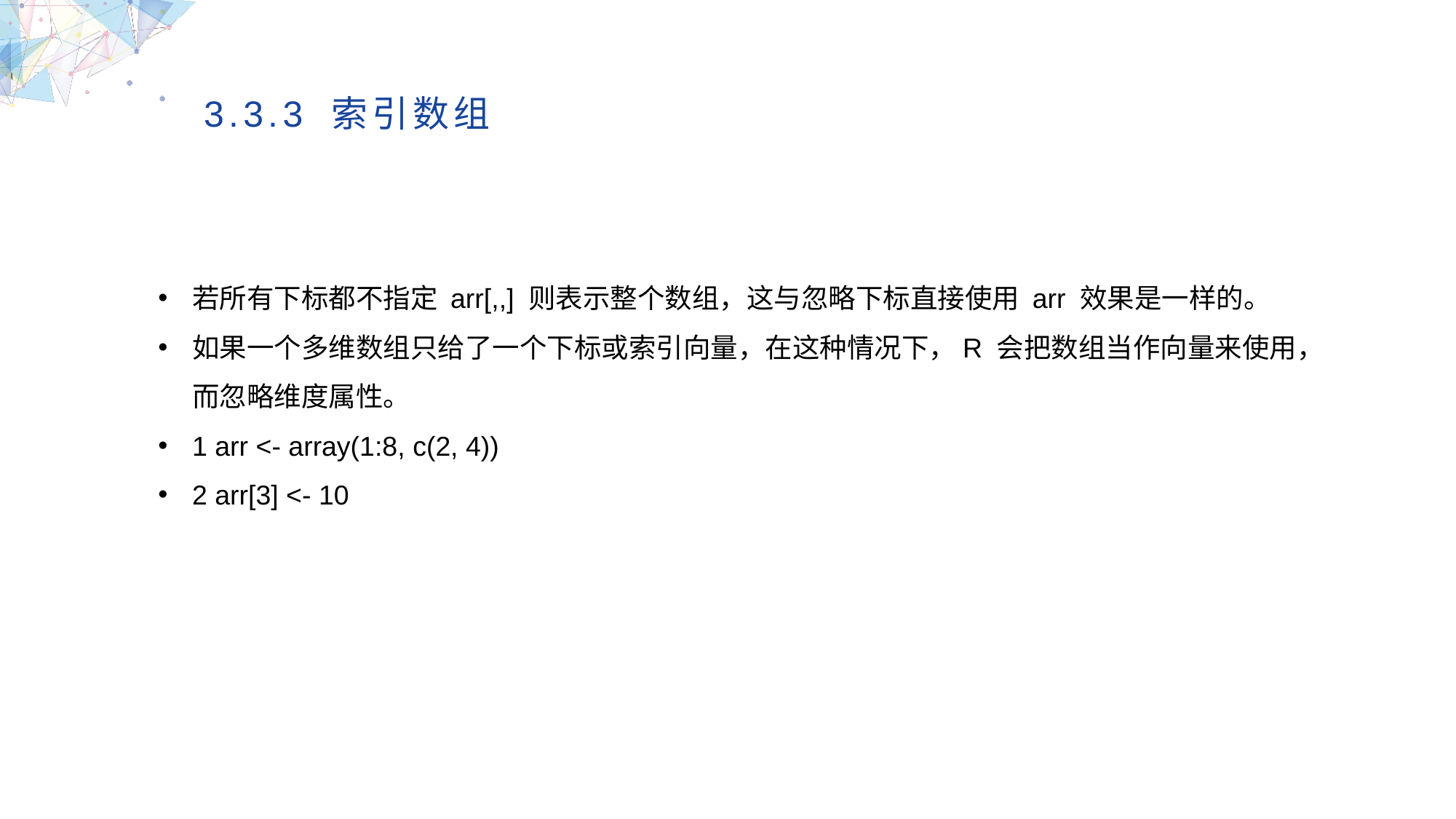

3.3.3 索引数组
若所有下标都不指定 arr[,,] 则表示整个数组，这与忽略下标直接使用 arr 效果是一样的。
如果一个多维数组只给了一个下标或索引向量，在这种情况下，R 会把数组当作向量来使用，而忽略维度属性。
1 arr <- array(1:8, c(2, 4))
2 arr[3] <- 10

MULTIPURPOSE PRESENTATION TEMPLATE | UNIQUE DESIGN
Welcome Message
Please replace text, click add relevant headline, modify the text content, also can copy your content to this directly. Please replace text, click add relevant headline, modify the text content, also can copy your content to this directly.